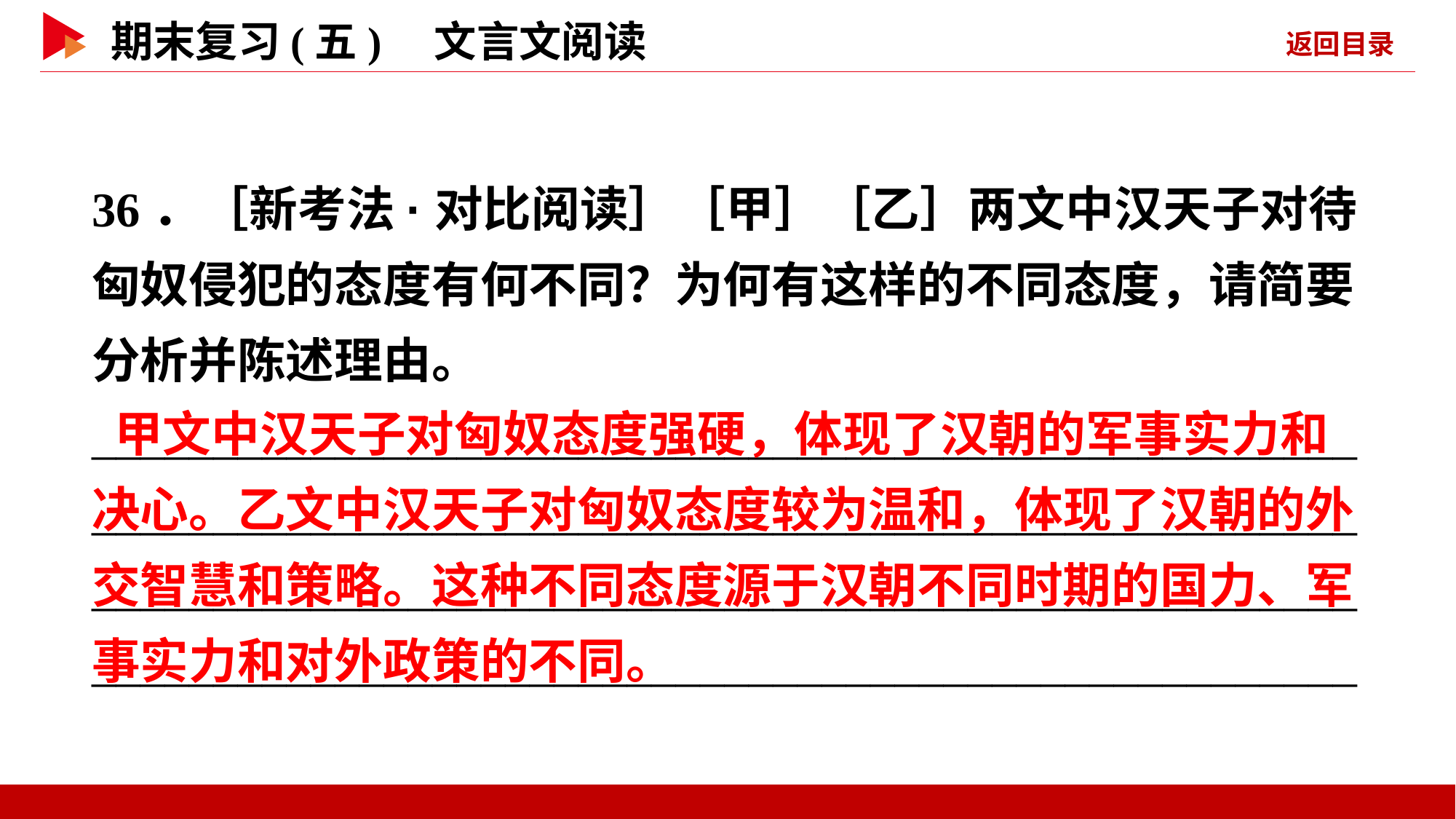

36．［新考法·对比阅读］［甲］［乙］两文中汉天子对待匈奴侵犯的态度有何不同？为何有这样的不同态度，请简要分析并陈述理由。
________________________________________________________________________________________________________________________________________________________________________________________________________________
 甲文中汉天子对匈奴态度强硬，体现了汉朝的军事实力和决心。乙文中汉天子对匈奴态度较为温和，体现了汉朝的外交智慧和策略。这种不同态度源于汉朝不同时期的国力、军事实力和对外政策的不同。